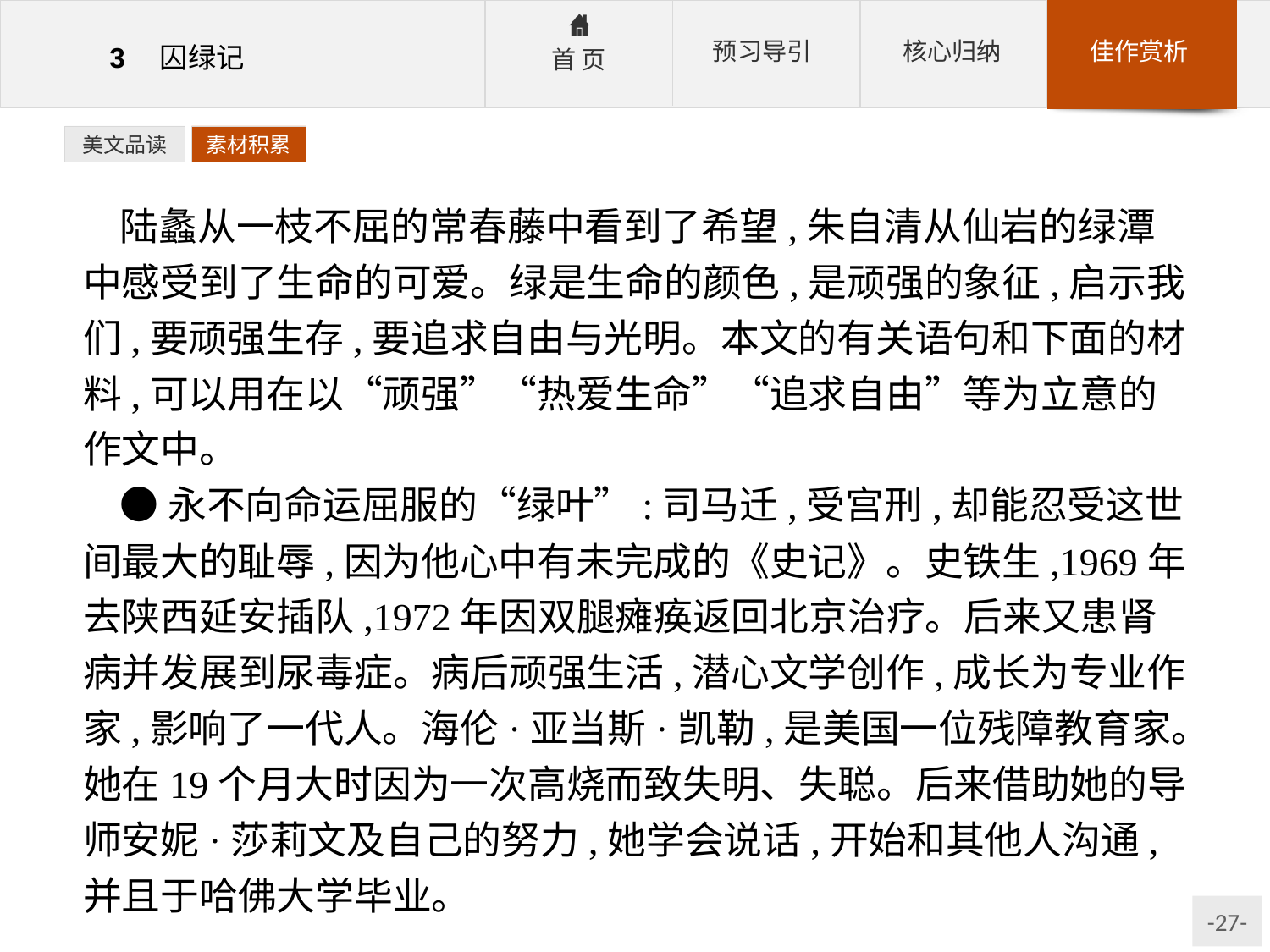

美文品读
素材积累
陆蠡从一枝不屈的常春藤中看到了希望,朱自清从仙岩的绿潭中感受到了生命的可爱。绿是生命的颜色,是顽强的象征,启示我们,要顽强生存,要追求自由与光明。本文的有关语句和下面的材料,可以用在以“顽强”“热爱生命”“追求自由”等为立意的作文中。
●永不向命运屈服的“绿叶”:司马迁,受宫刑,却能忍受这世间最大的耻辱,因为他心中有未完成的《史记》。史铁生,1969年去陕西延安插队,1972年因双腿瘫痪返回北京治疗。后来又患肾病并发展到尿毒症。病后顽强生活,潜心文学创作,成长为专业作家,影响了一代人。海伦·亚当斯·凯勒,是美国一位残障教育家。她在19个月大时因为一次高烧而致失明、失聪。后来借助她的导师安妮·莎莉文及自己的努力,她学会说话,开始和其他人沟通,并且于哈佛大学毕业。